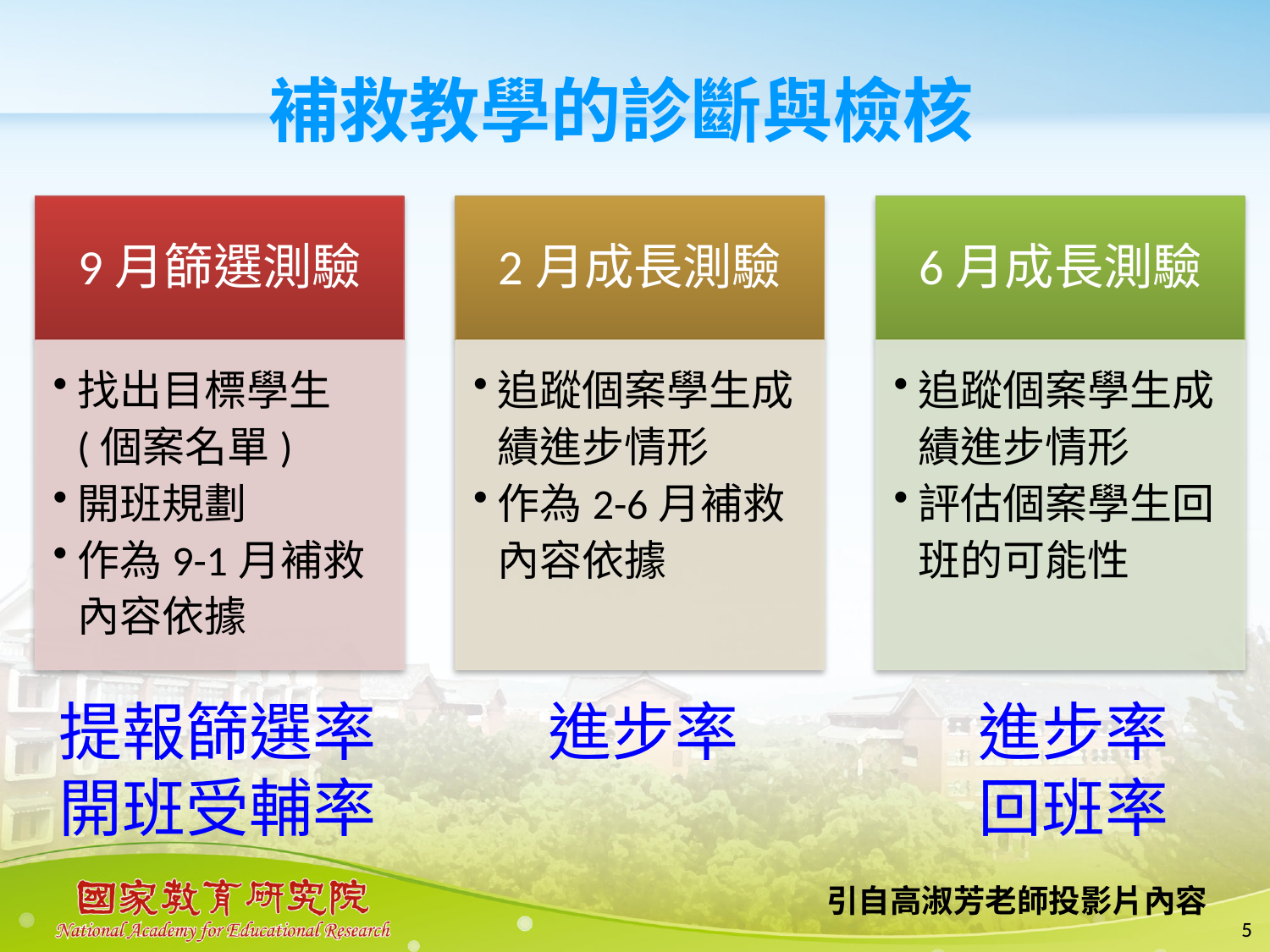

#
補救教學的診斷與檢核

9月篩選測驗
找出目標學生(個案名單)
開班規劃
作為9-1月補救內容依據
2月成長測驗
追蹤個案學生成績進步情形
作為2-6月補救內容依據
6月成長測驗
追蹤個案學生成績進步情形
評估個案學生回班的可能性
提報篩選率
開班受輔率
進步率
進步率
回班率
引自高淑芳老師投影片內容
5
5